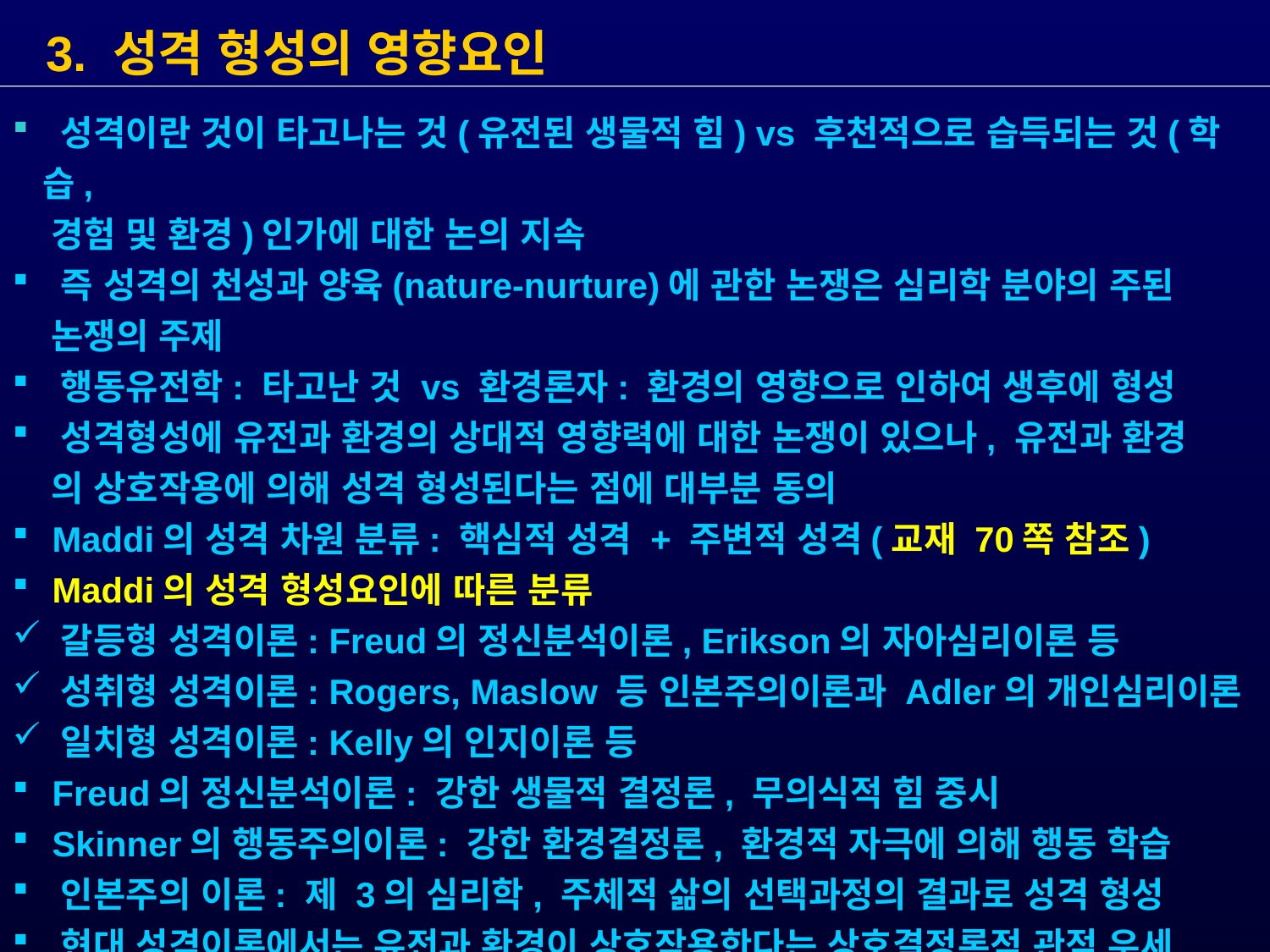

3. 성격 형성의 영향요인

 성격이란 것이 타고나는 것(유전된 생물적 힘) vs 후천적으로 습득되는 것(학습,
   경험 및 환경)인가에 대한 논의 지속
 즉 성격의 천성과 양육(nature-nurture)에 관한 논쟁은 심리학 분야의 주된
   논쟁의 주제
 행동유전학: 타고난 것 vs 환경론자: 환경의 영향으로 인하여 생후에 형성
 성격형성에 유전과 환경의 상대적 영향력에 대한 논쟁이 있으나, 유전과 환경
   의 상호작용에 의해 성격 형성된다는 점에 대부분 동의
 Maddi의 성격 차원 분류: 핵심적 성격 + 주변적 성격(교재 70쪽 참조)
 Maddi의 성격 형성요인에 따른 분류
 갈등형 성격이론: Freud의 정신분석이론, Erikson의 자아심리이론 등
 성취형 성격이론: Rogers, Maslow 등 인본주의이론과 Adler의 개인심리이론
 일치형 성격이론: Kelly의 인지이론 등
 Freud의 정신분석이론: 강한 생물적 결정론, 무의식적 힘 중시
 Skinner의 행동주의이론: 강한 환경결정론, 환경적 자극에 의해 행동 학습
 인본주의 이론: 제 3의 심리학, 주체적 삶의 선택과정의 결과로 성격 형성
 현대 성격이론에서는 유전과 환경이 상호작용한다는 상호결정론적 관점 우세